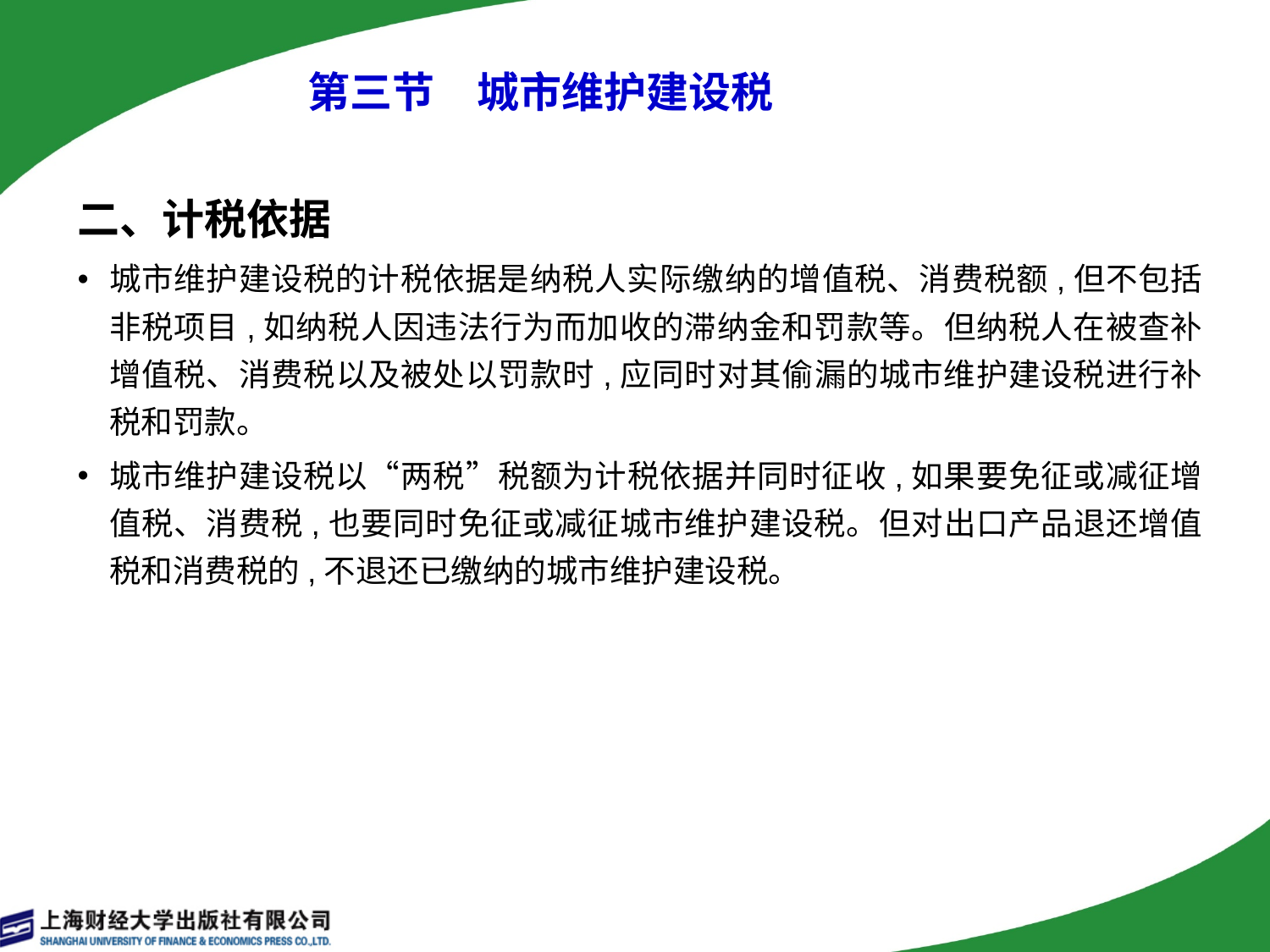

# 第三节　城市维护建设税
二、计税依据
城市维护建设税的计税依据是纳税人实际缴纳的增值税、消费税额,但不包括非税项目,如纳税人因违法行为而加收的滞纳金和罚款等。但纳税人在被查补增值税、消费税以及被处以罚款时,应同时对其偷漏的城市维护建设税进行补税和罚款。
城市维护建设税以“两税”税额为计税依据并同时征收,如果要免征或减征增值税、消费税,也要同时免征或减征城市维护建设税。但对出口产品退还增值税和消费税的,不退还已缴纳的城市维护建设税。